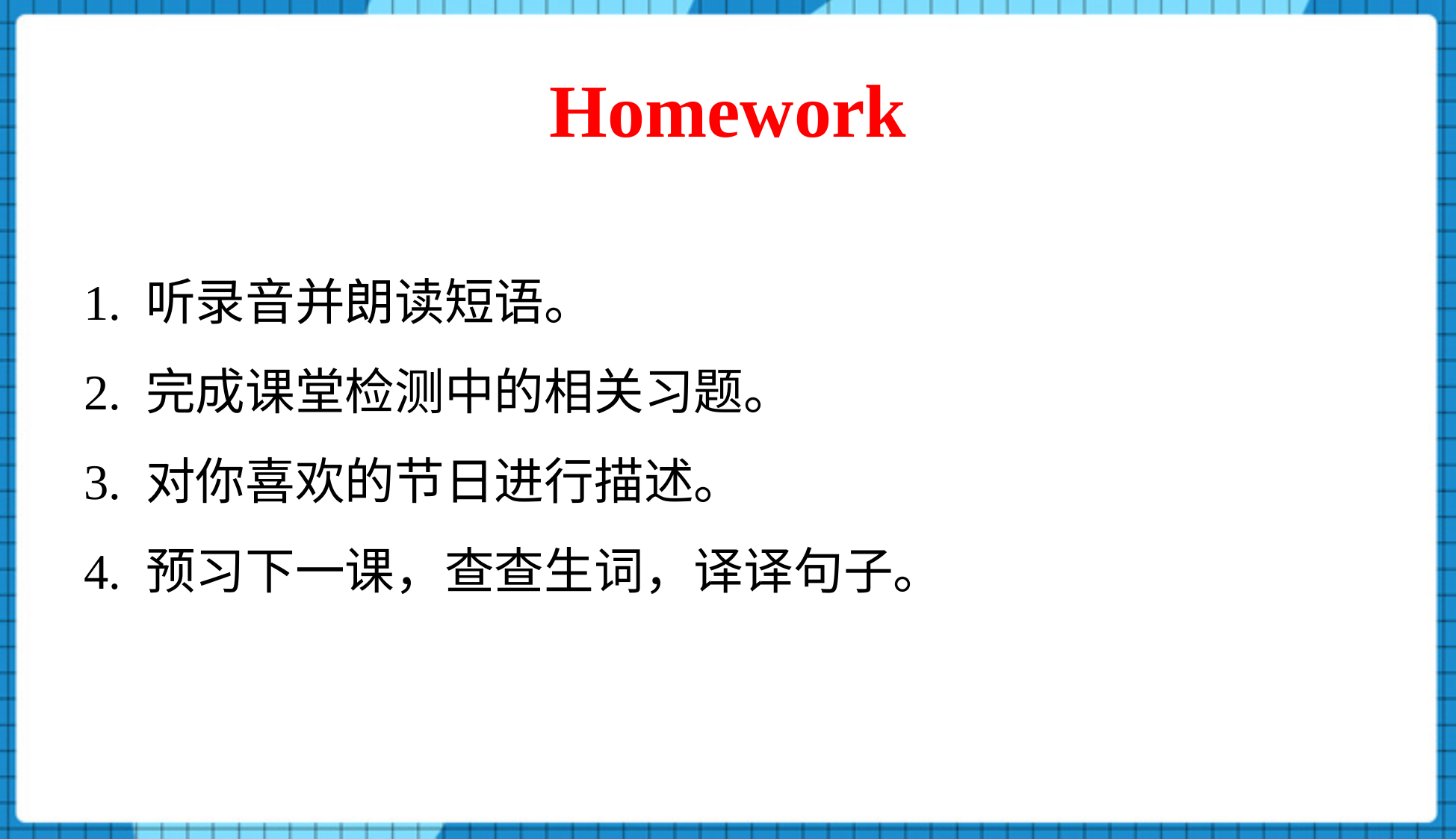

# Homework
1. 听录音并朗读短语。
2. 完成课堂检测中的相关习题。
3. 对你喜欢的节日进行描述。
4. 预习下一课，查查生词，译译句子。